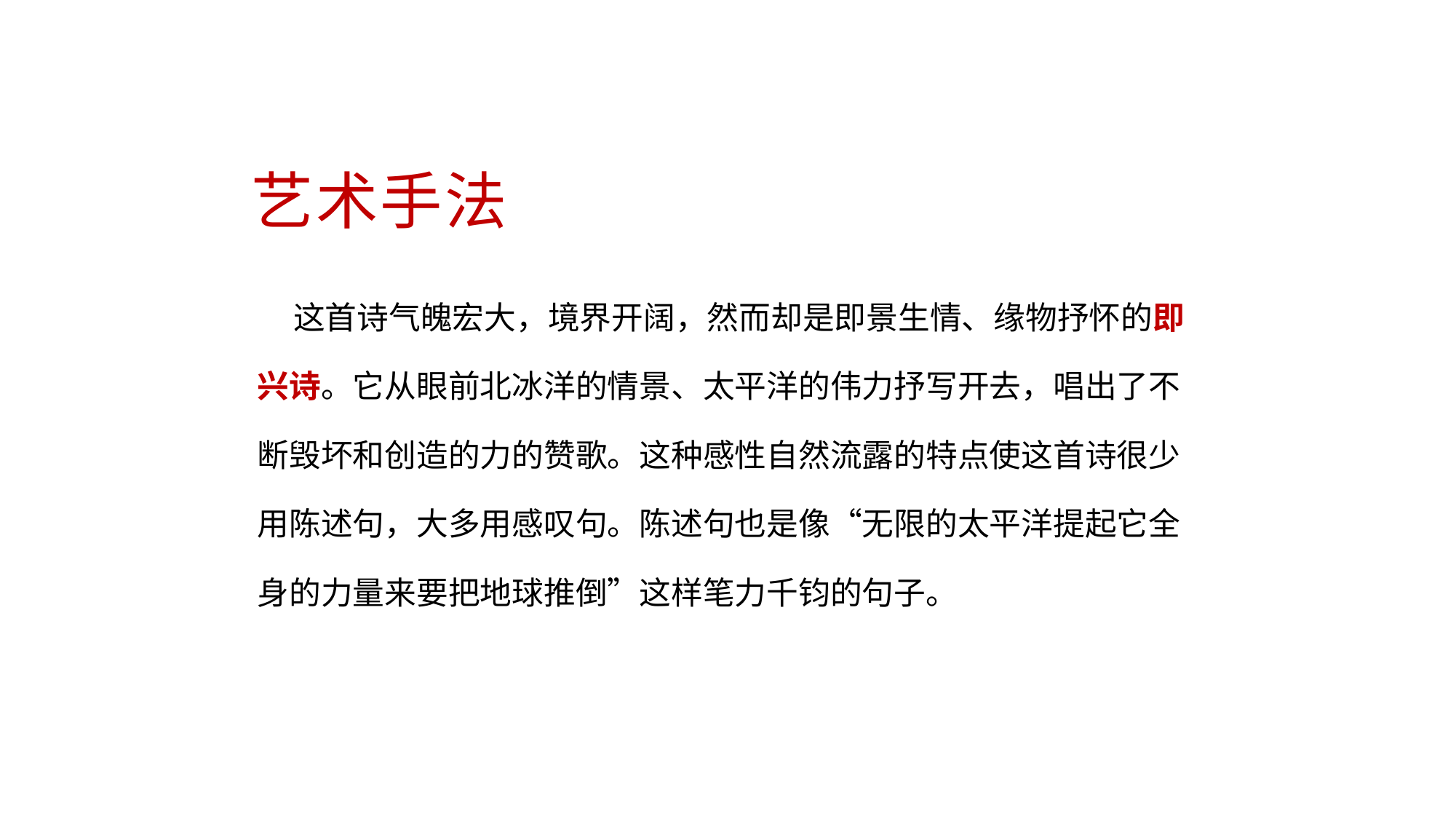

艺术手法
    这首诗气魄宏大，境界开阔，然而却是即景生情、缘物抒怀的即兴诗。它从眼前北冰洋的情景、太平洋的伟力抒写开去，唱出了不断毁坏和创造的力的赞歌。这种感性自然流露的特点使这首诗很少用陈述句，大多用感叹句。陈述句也是像“无限的太平洋提起它全身的力量来要把地球推倒”这样笔力千钧的句子。